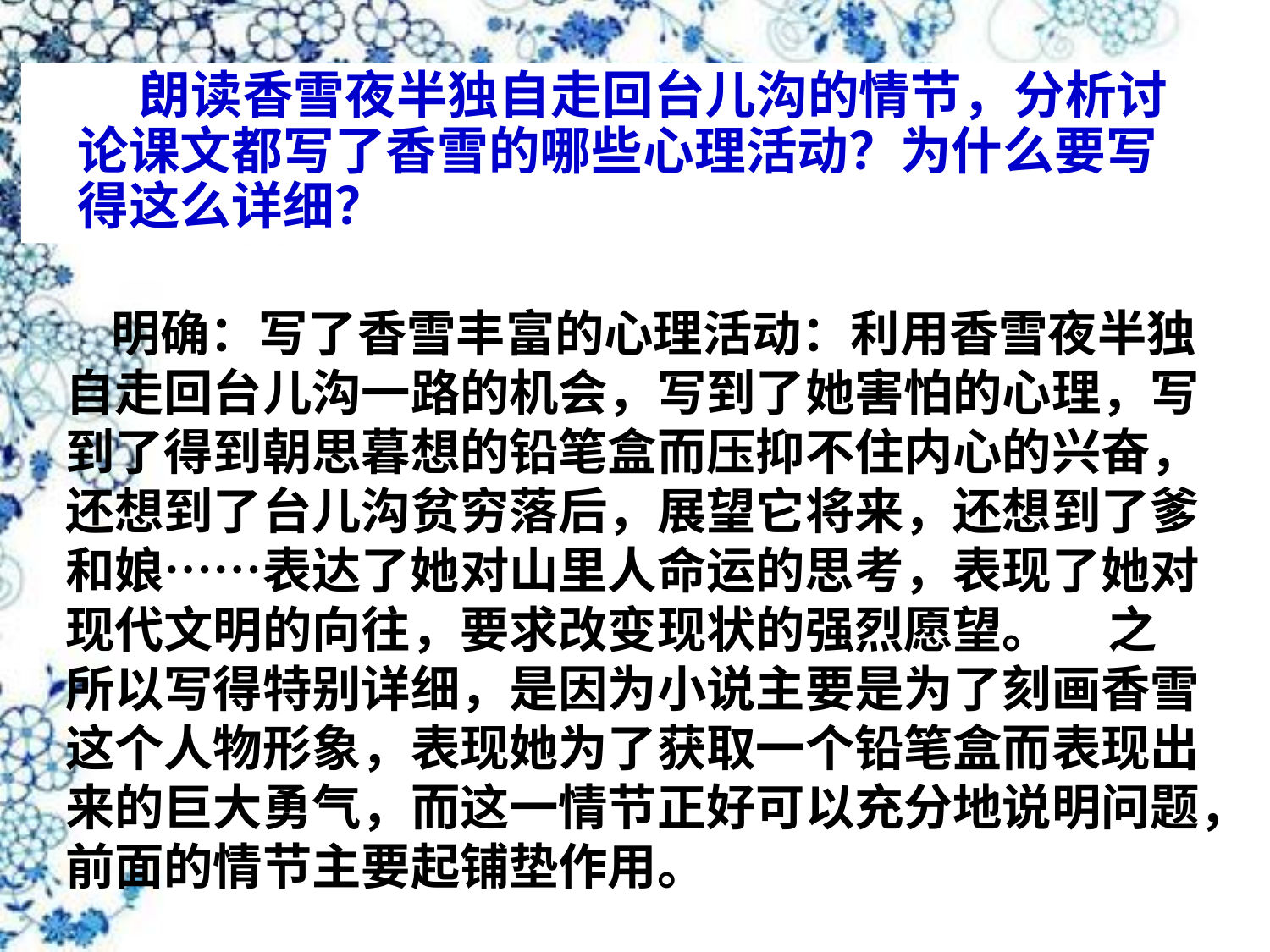

朗读香雪夜半独自走回台儿沟的情节，分析讨论课文都写了香雪的哪些心理活动？为什么要写得这么详细？
   明确：写了香雪丰富的心理活动：利用香雪夜半独自走回台儿沟一路的机会，写到了她害怕的心理，写到了得到朝思暮想的铅笔盒而压抑不住内心的兴奋，还想到了台儿沟贫穷落后，展望它将来，还想到了爹和娘……表达了她对山里人命运的思考，表现了她对现代文明的向往，要求改变现状的强烈愿望。     之所以写得特别详细，是因为小说主要是为了刻画香雪这个人物形象，表现她为了获取一个铅笔盒而表现出来的巨大勇气，而这一情节正好可以充分地说明问题，前面的情节主要起铺垫作用。